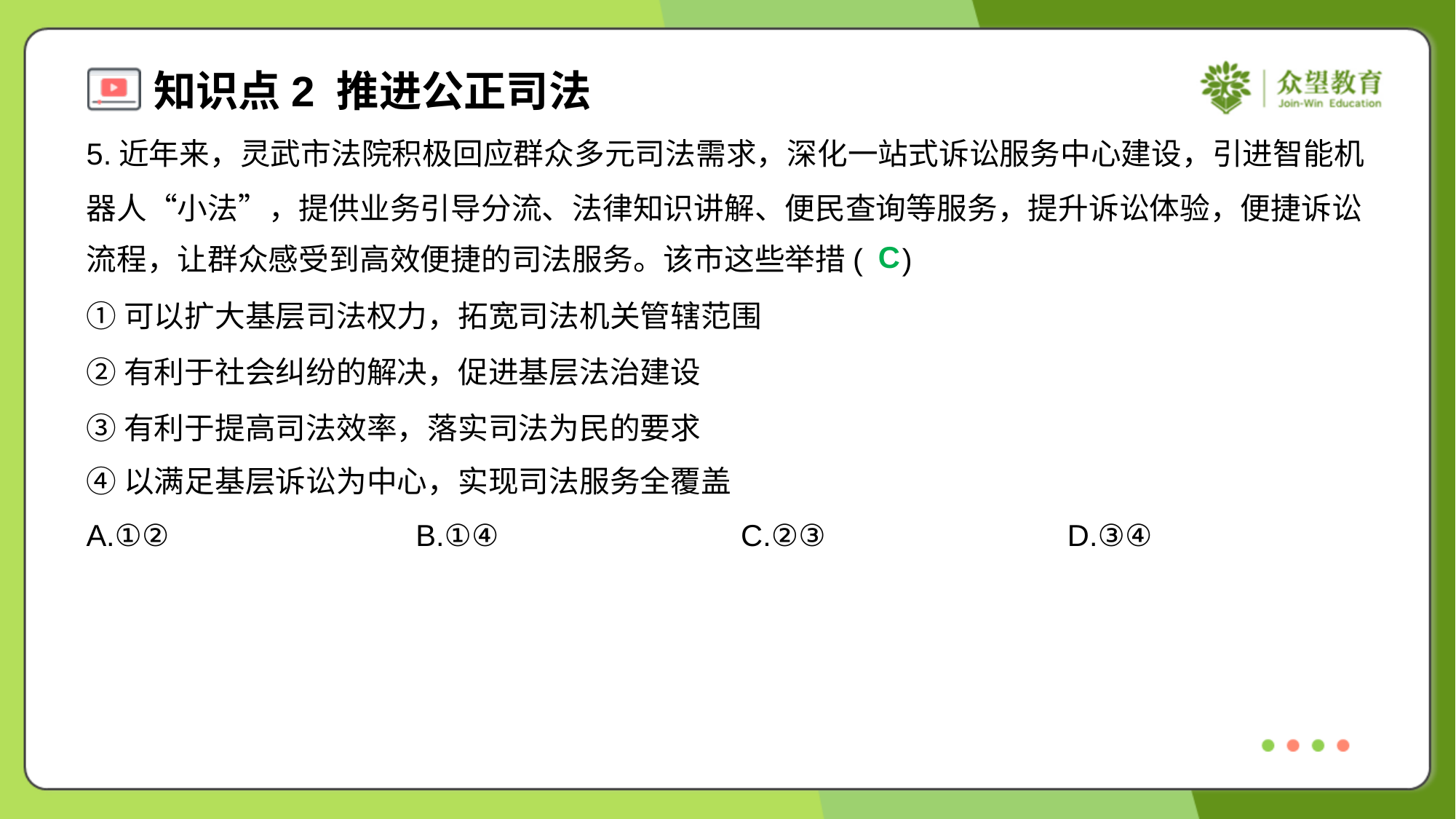

5.近年来，灵武市法院积极回应群众多元司法需求，深化一站式诉讼服务中心建设，引进智能机
器人“小法”，提供业务引导分流、法律知识讲解、便民查询等服务，提升诉讼体验，便捷诉讼
流程，让群众感受到高效便捷的司法服务。该市这些举措(     )
C
①可以扩大基层司法权力，拓宽司法机关管辖范围
②有利于社会纠纷的解决，促进基层法治建设
③有利于提高司法效率，落实司法为民的要求
④以满足基层诉讼为中心，实现司法服务全覆盖
A.①②	B.①④	C.②③	D.③④